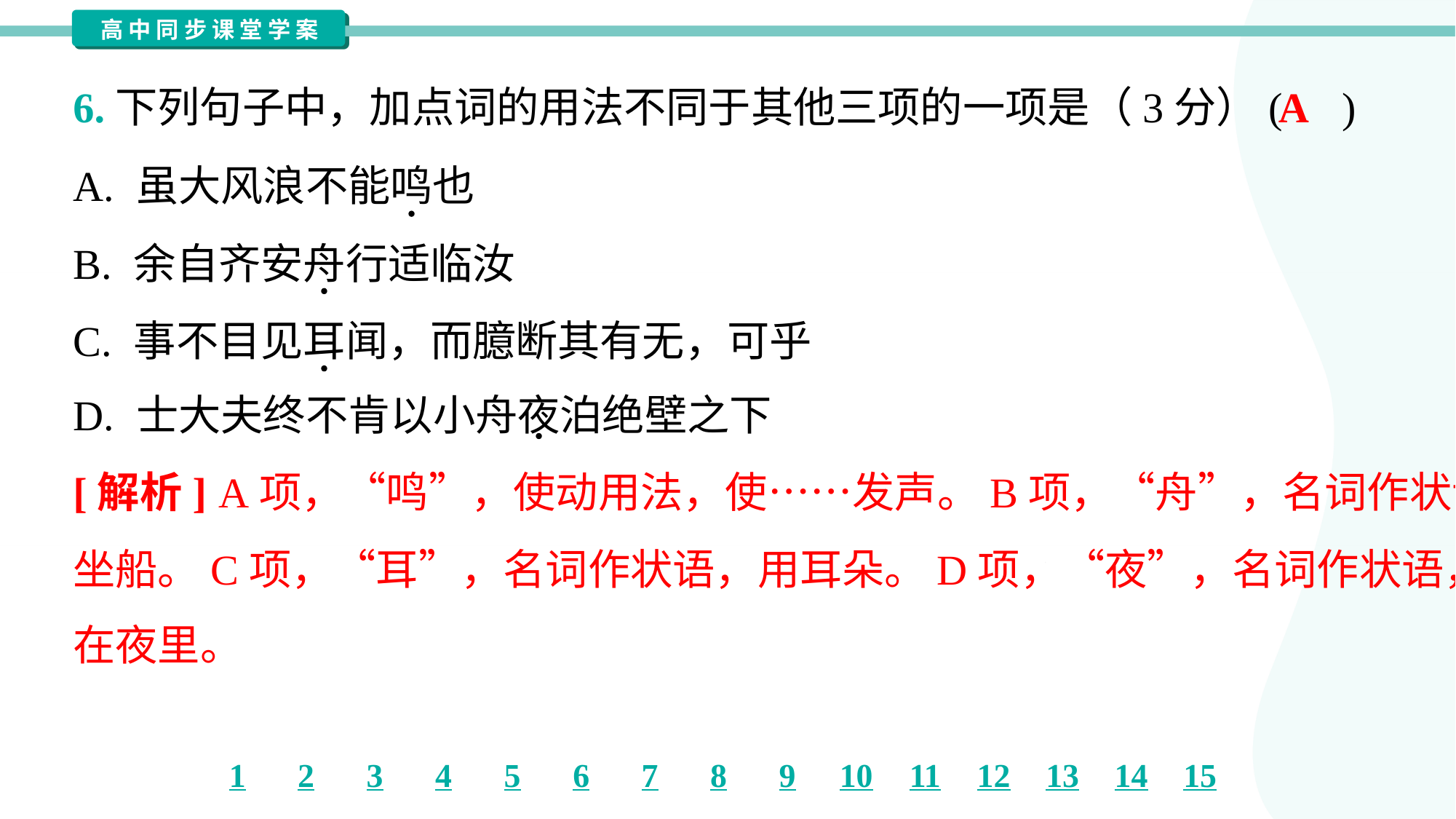

A
6.下列句子中，加点词的用法不同于其他三项的一项是（3分）(     )
A. 虽大风浪不能鸣也
B. 余自齐安舟行适临汝
C. 事不目见耳闻，而臆断其有无，可乎
D. 士大夫终不肯以小舟夜泊绝壁之下

[解析] A项，“鸣”，使动用法，使……发声。B项，“舟”，名词作状语，
坐船。C项，“耳”，名词作状语，用耳朵。D项，“夜”，名词作状语，
在夜里。